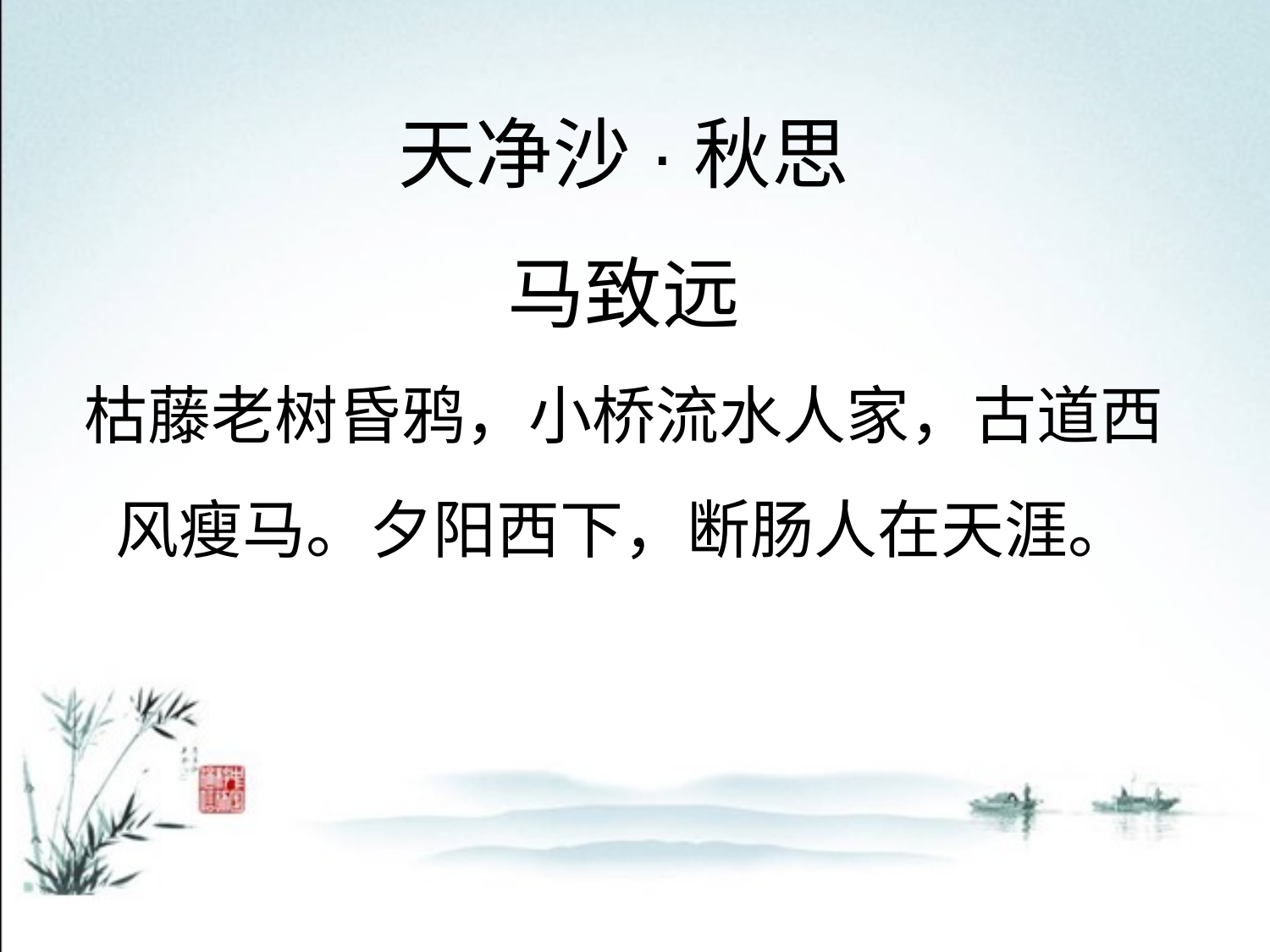

天净沙·秋思
马致远
枯藤老树昏鸦，小桥流水人家，古道西风瘦马。夕阳西下，断肠人在天涯。